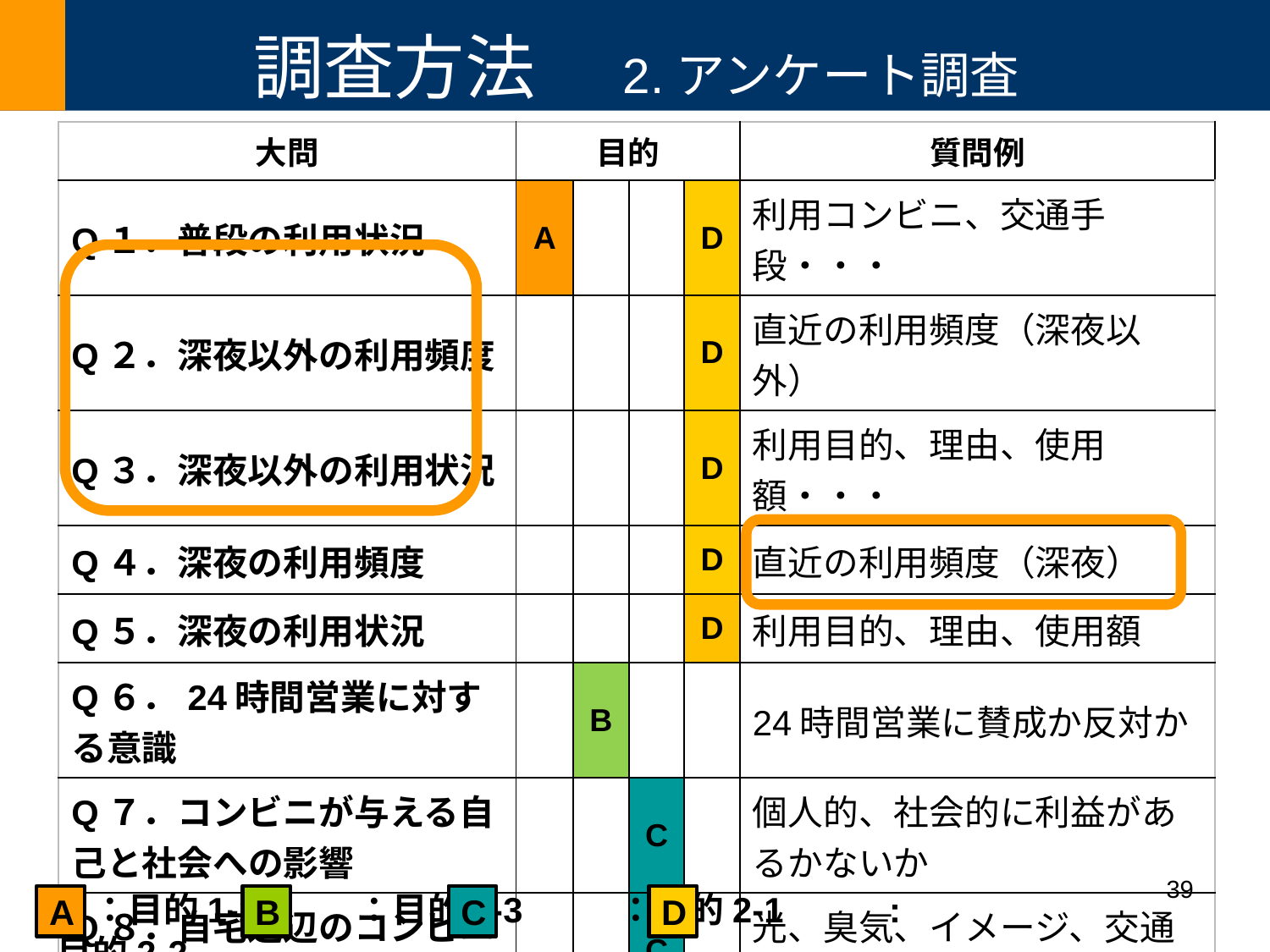

# 調査方法　2.アンケート調査

| 大問 | 目的 |  |  |  | 質問例 |
| --- | --- | --- | --- | --- | --- |
| Q１．普段の利用状況 | A |  |  | D | 利用コンビニ、交通手段・・・ |
| Q２．深夜以外の利用頻度 |  |  |  | D | 直近の利用頻度（深夜以外） |
| Q３．深夜以外の利用状況 |  |  |  | D | 利用目的、理由、使用額・・・ |
| Q４．深夜の利用頻度 |  |  |  | D | 直近の利用頻度（深夜） |
| Q５．深夜の利用状況 |  |  |  | D | 利用目的、理由、使用額 |
| Q６．24時間営業に対する意識 |  | B |  |  | 24時間営業に賛成か反対か |
| Q７．コンビニが与える自己と社会への影響 |  |  | C |  | 個人的、社会的に利益があるかないか |
| Q８．自宅近辺のコンビニエンスストア |  |  | C |  | 光、臭気、イメージ、交通量、騒音の悪影響 |
| Q９．基礎情報 |  |  |  | D | 居住形態、生活スタイル |

39
　：目的1-2  　　：目的1-3　 　 ：目的2-1 　　 :目的2-2
A
B
C
D